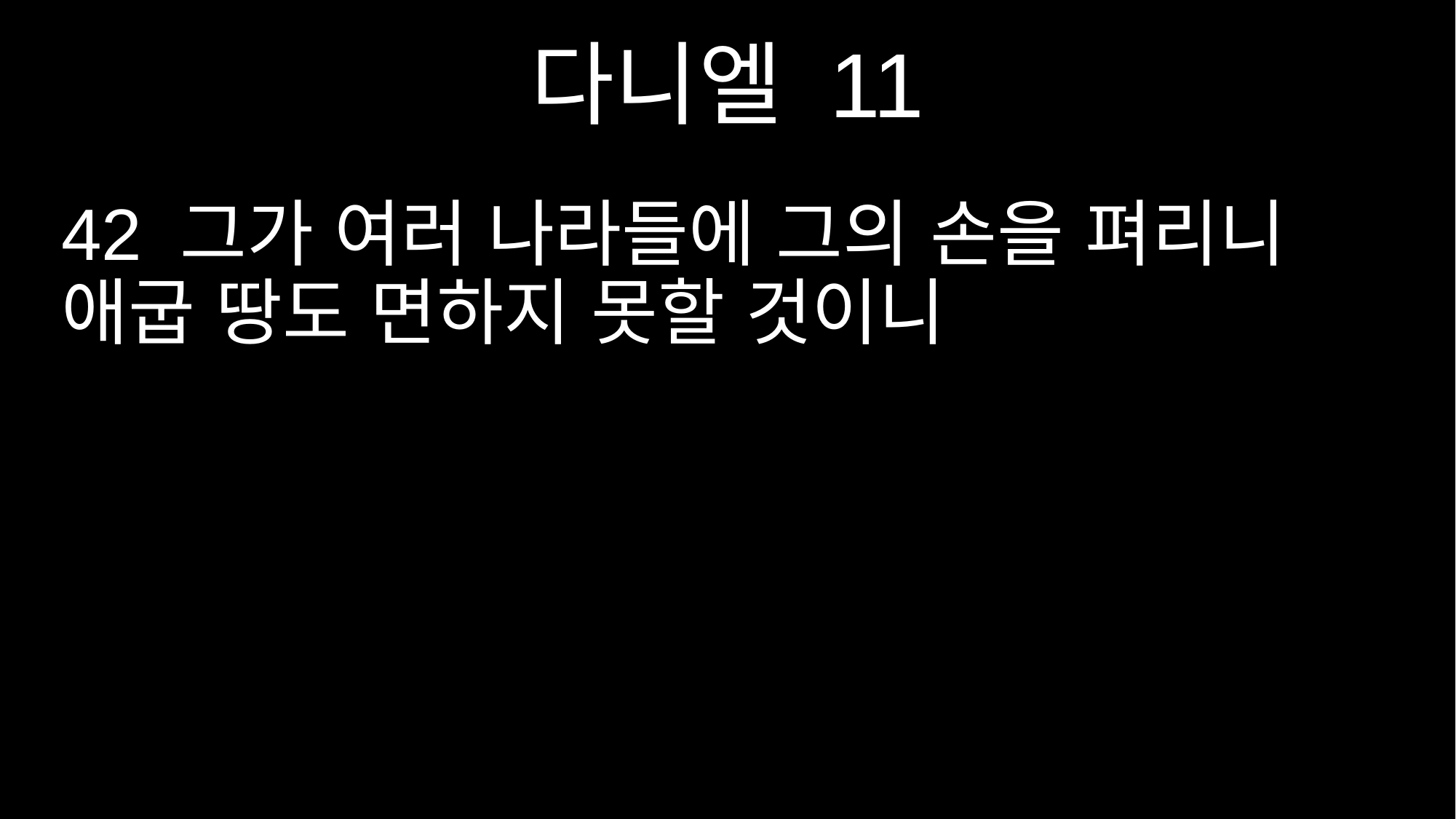

다니엘 11
42 그가 여러 나라들에 그의 손을 펴리니 애굽 땅도 면하지 못할 것이니